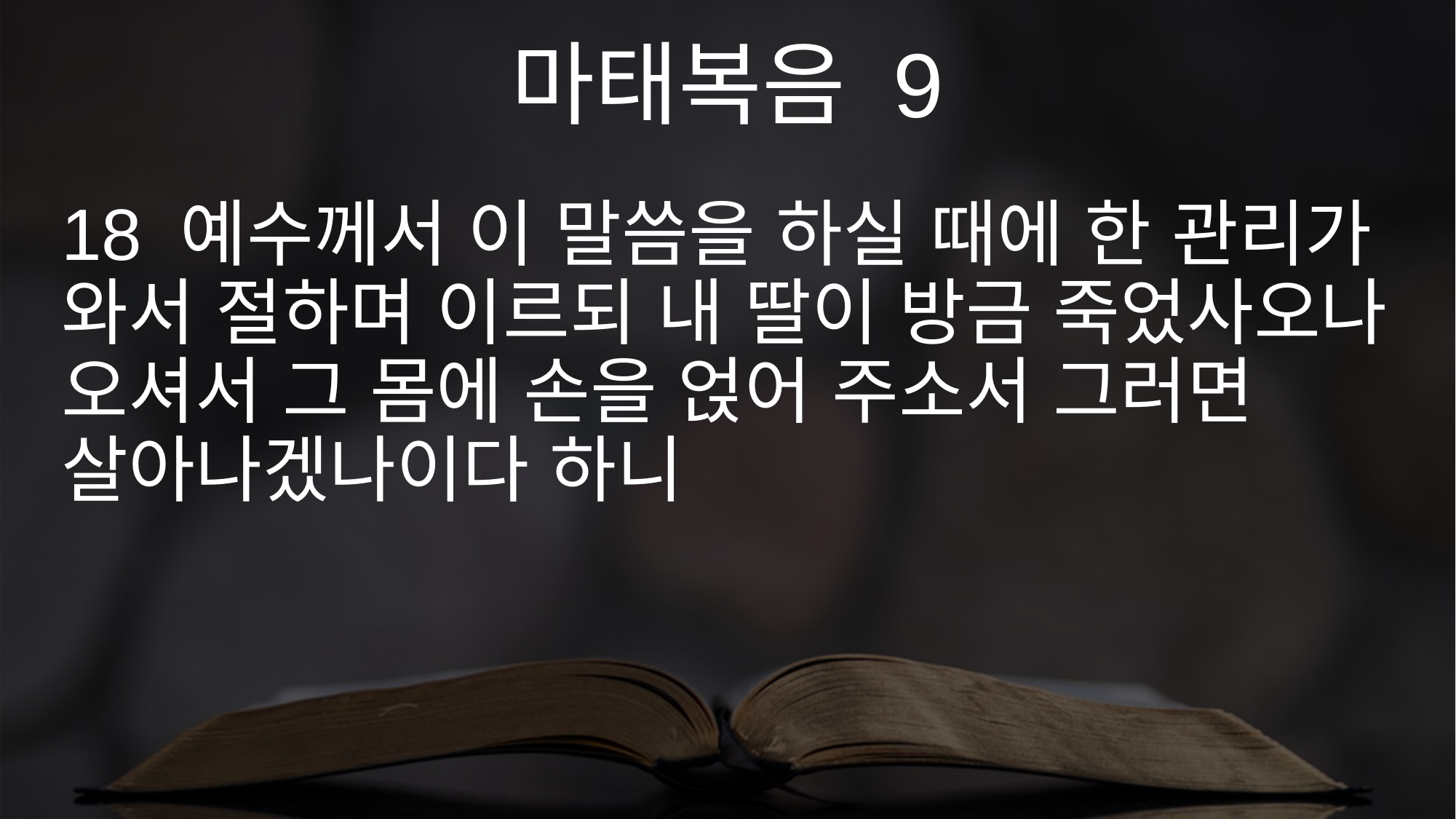

마태복음 9
18 예수께서 이 말씀을 하실 때에 한 관리가 와서 절하며 이르되 내 딸이 방금 죽었사오나 오셔서 그 몸에 손을 얹어 주소서 그러면 살아나겠나이다 하니